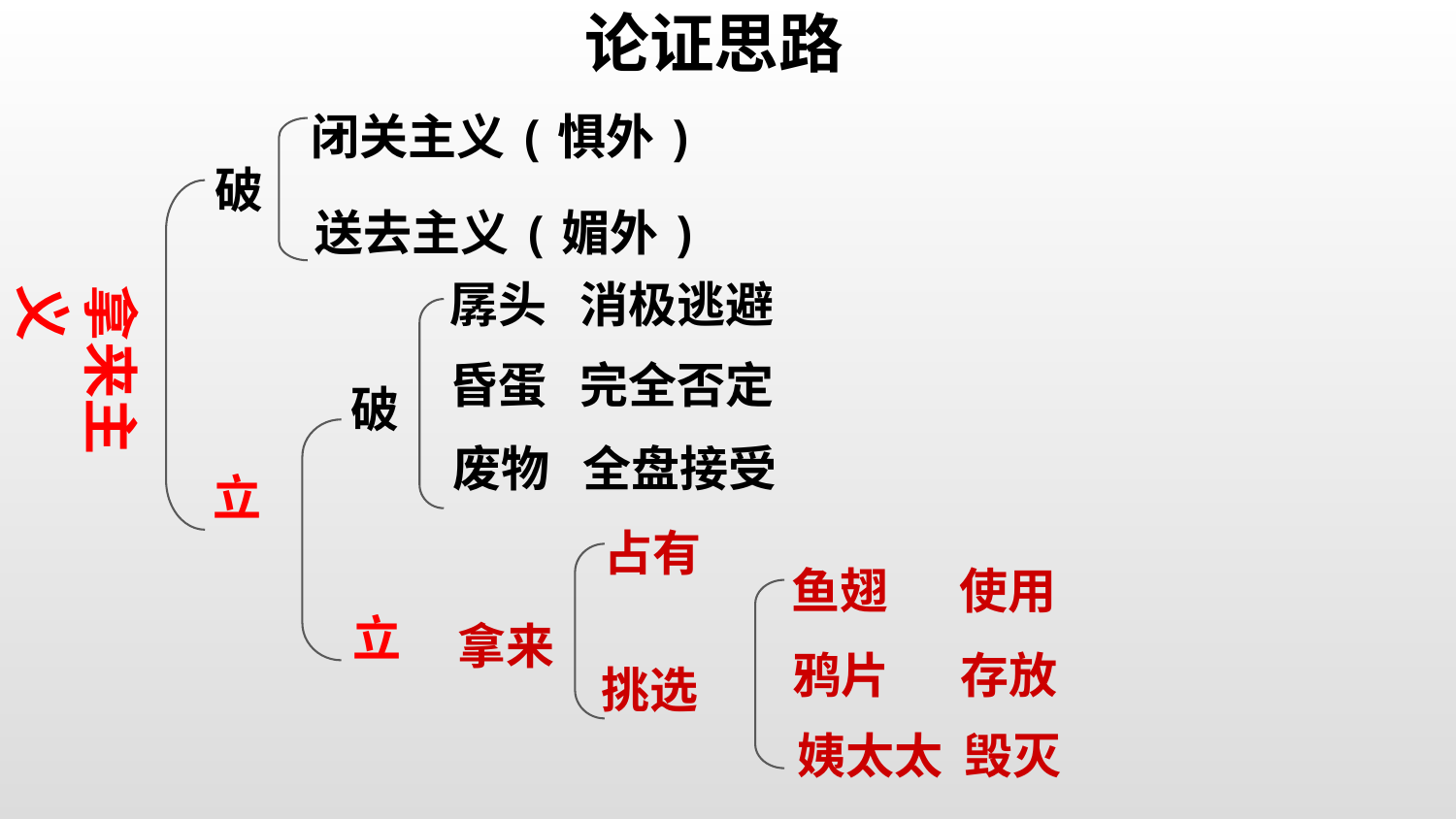

论证思路
闭关主义(惧外)

破

送去主义(媚外)
孱头   消极逃避
拿来主义

昏蛋   完全否定
破

废物   全盘接受
立
占有

鱼翅　  使用

立
拿来
鸦片　  存放
挑选
姨太太  毁灭